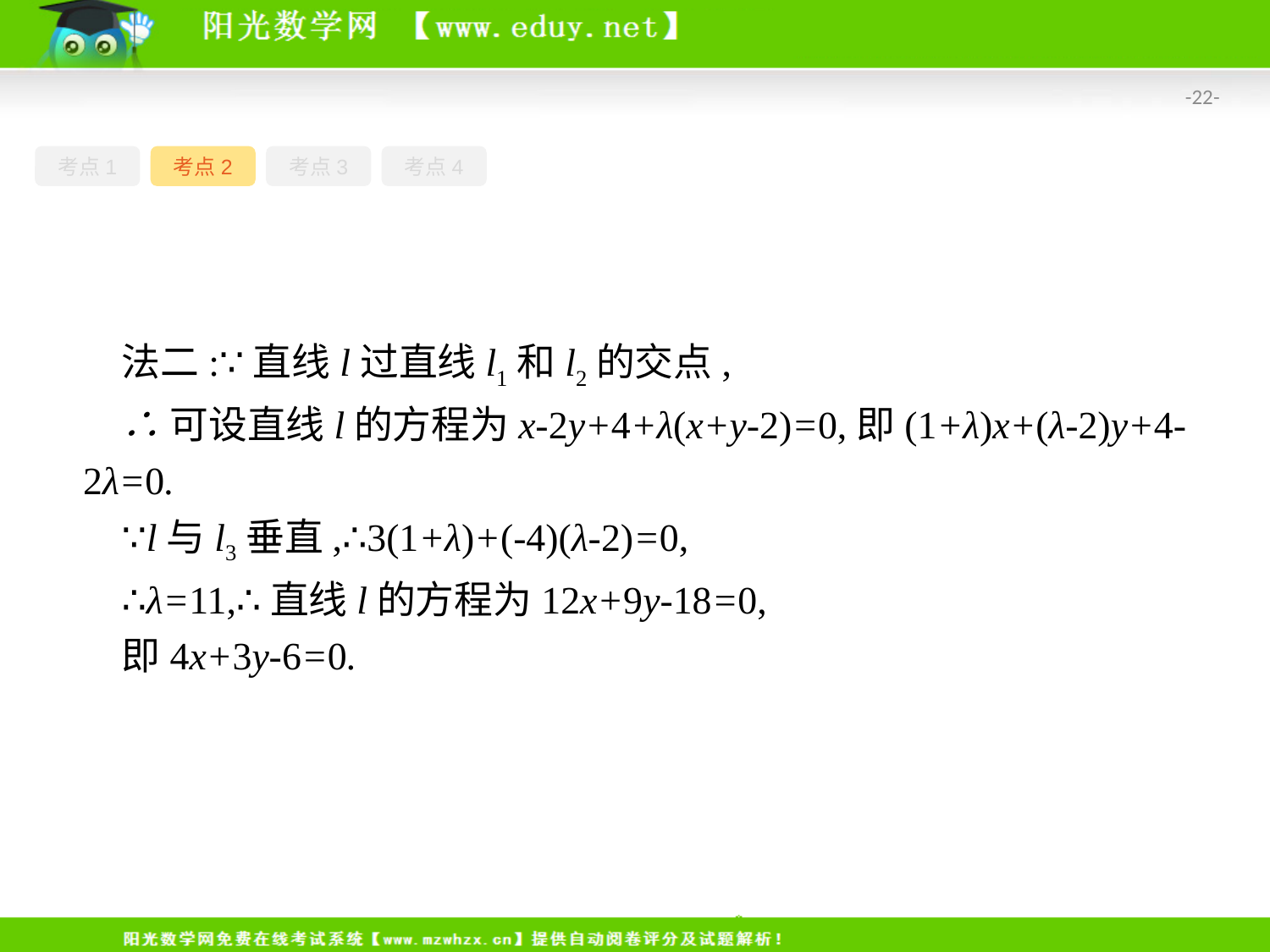

-22-
考点1
考点2
考点3
考点4
法二:∵直线l过直线l1和l2的交点,
∴可设直线l的方程为x-2y+4+λ(x+y-2)=0,即(1+λ)x+(λ-2)y+4-2λ=0.
∵l与l3垂直,∴3(1+λ)+(-4)(λ-2)=0,
∴λ=11,∴直线l的方程为12x+9y-18=0,
即4x+3y-6=0.